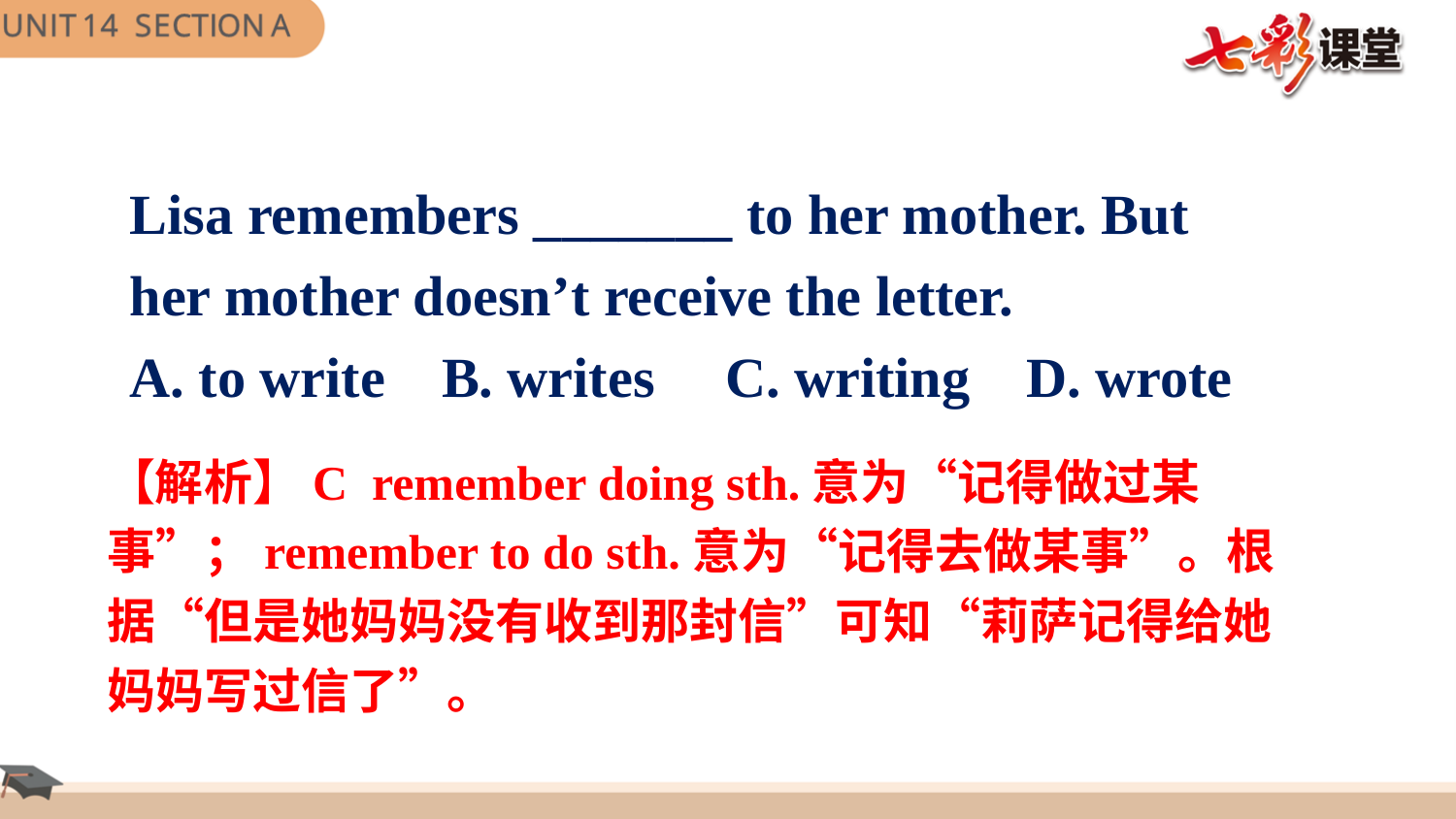

Lisa remembers _______ to her mother. But her mother doesn’t receive the letter.
A. to write    B. writes     C. writing    D. wrote
【解析】C  remember doing sth.意为“记得做过某事”；remember to do sth.意为“记得去做某事”。根据“但是她妈妈没有收到那封信”可知“莉萨记得给她妈妈写过信了”。